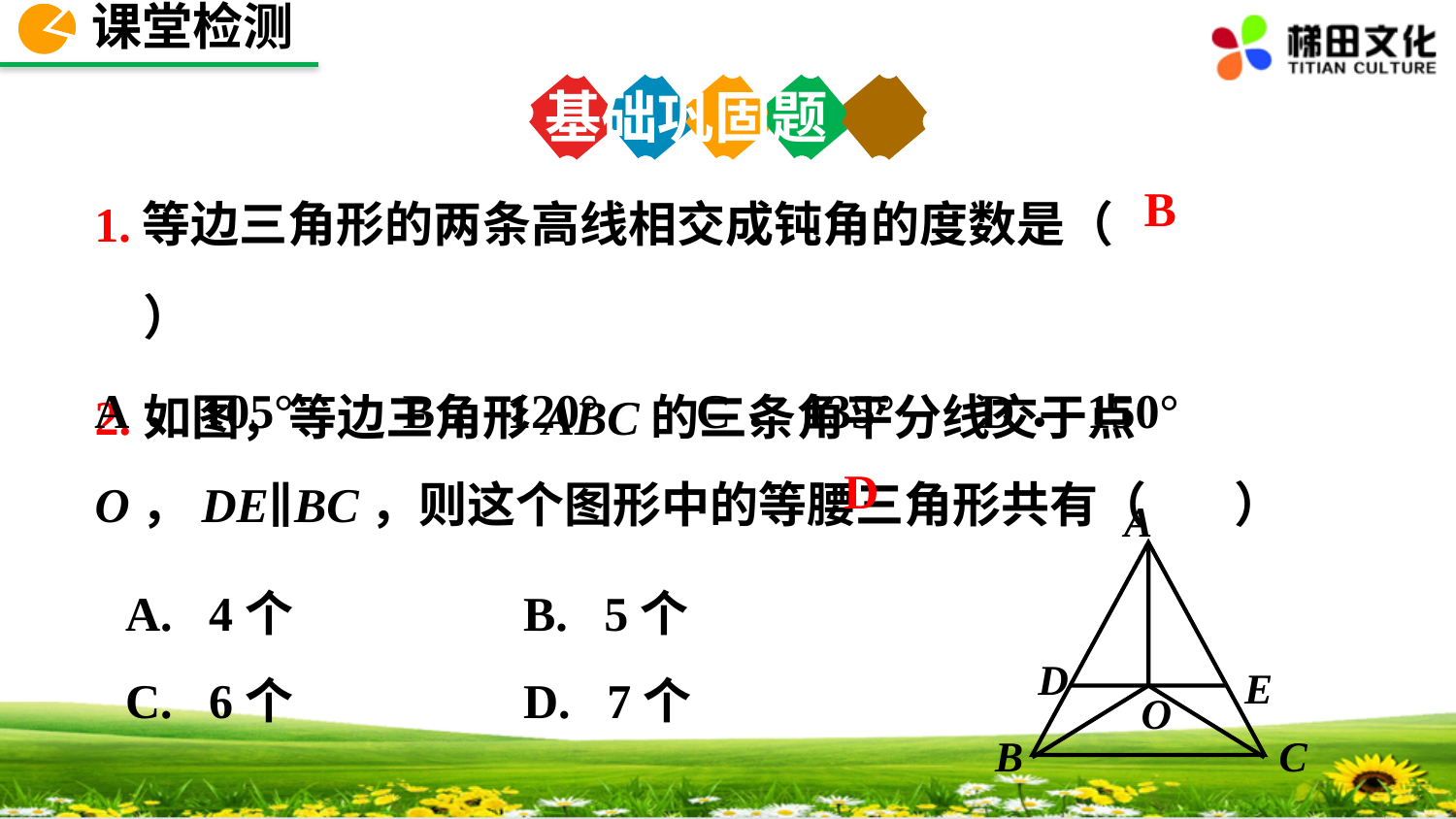

课堂检测

基础巩固题

1.等边三角形的两条高线相交成钝角的度数是（　　）
A．105°         B．120°        C．135°       D．150°
B

2.如图，等边三角形ABC的三条角平分线交于点O，DE∥BC，则这个图形中的等腰三角形共有（        ）
D
A

D
E
O
B
C
A.   4个                    B.   5个
C.   6个                    D.   7个